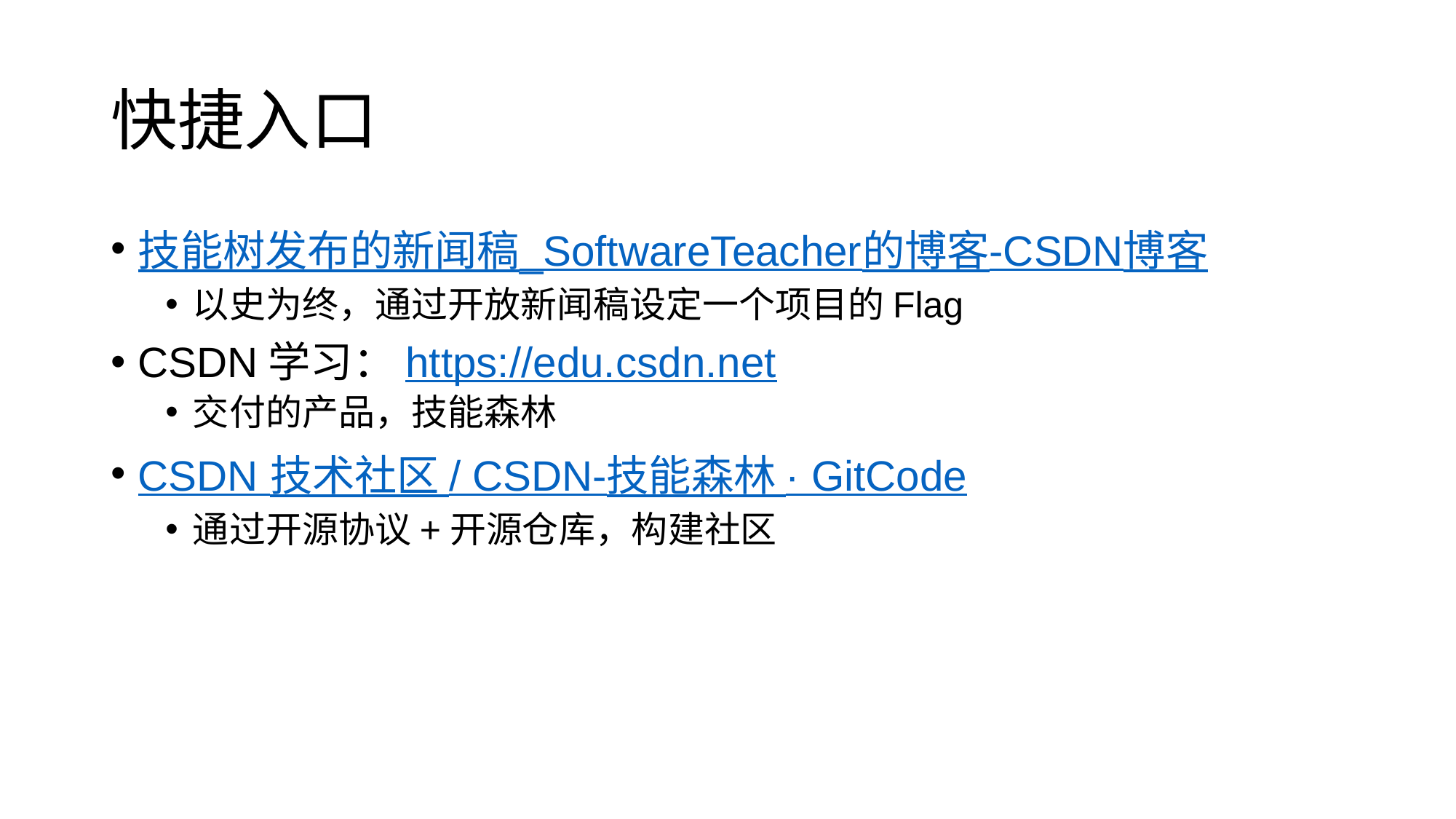

# 快捷入口
技能树发布的新闻稿_SoftwareTeacher的博客-CSDN博客
以史为终，通过开放新闻稿设定一个项目的Flag
CSDN学习：https://edu.csdn.net
交付的产品，技能森林
CSDN 技术社区 / CSDN-技能森林 · GitCode
通过开源协议+开源仓库，构建社区